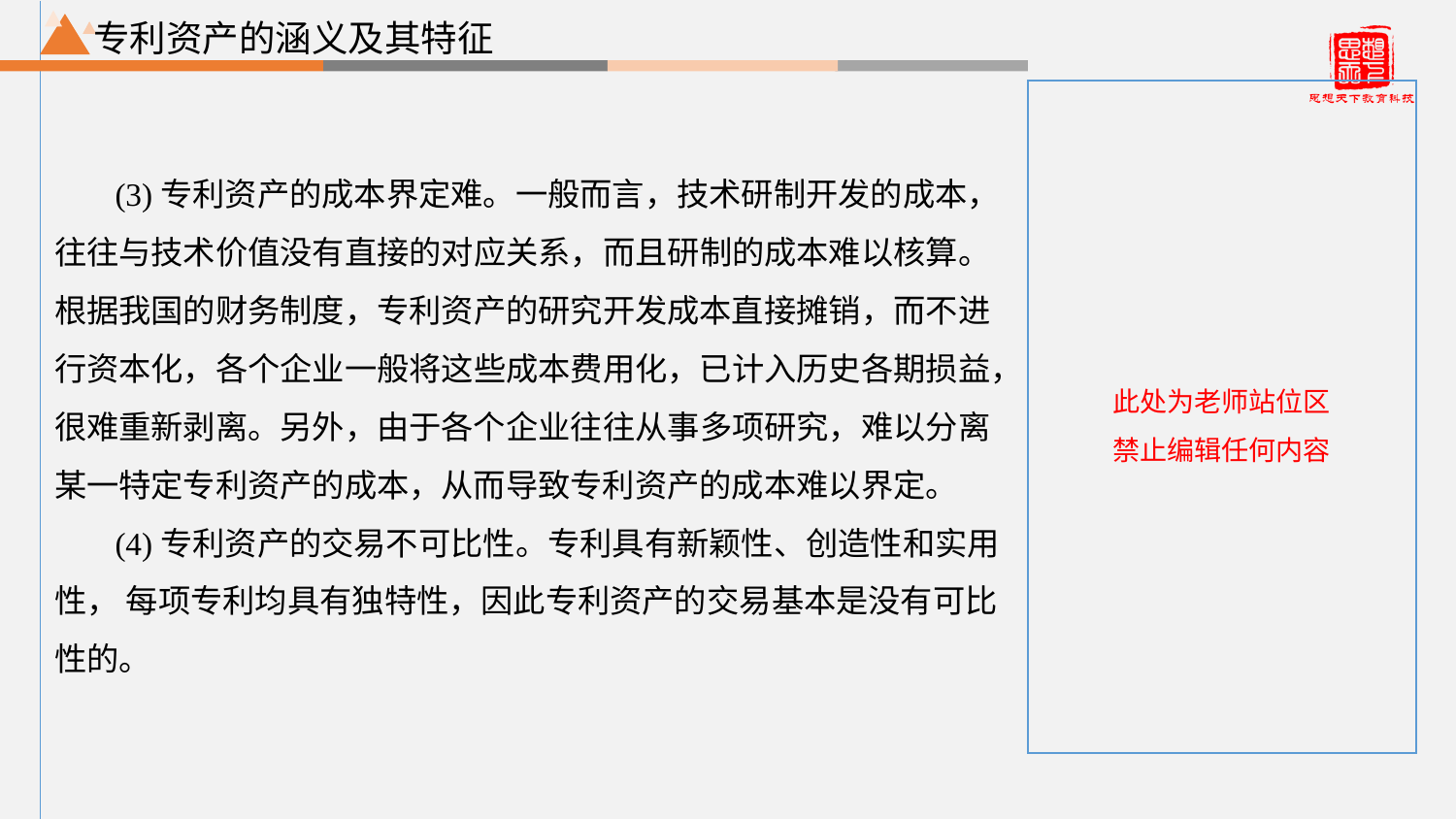

专利资产的涵义及其特征
(3)专利资产的成本界定难。一般而言，技术研制开发的成本，往往与技术价值没有直接的对应关系，而且研制的成本难以核算。根据我国的财务制度，专利资产的研究开发成本直接摊销，而不进行资本化，各个企业一般将这些成本费用化，已计入历史各期损益，很难重新剥离。另外，由于各个企业往往从事多项研究，难以分离某一特定专利资产的成本，从而导致专利资产的成本难以界定。
(4)专利资产的交易不可比性。专利具有新颖性、创造性和实用性， 每项专利均具有独特性，因此专利资产的交易基本是没有可比性的。
103